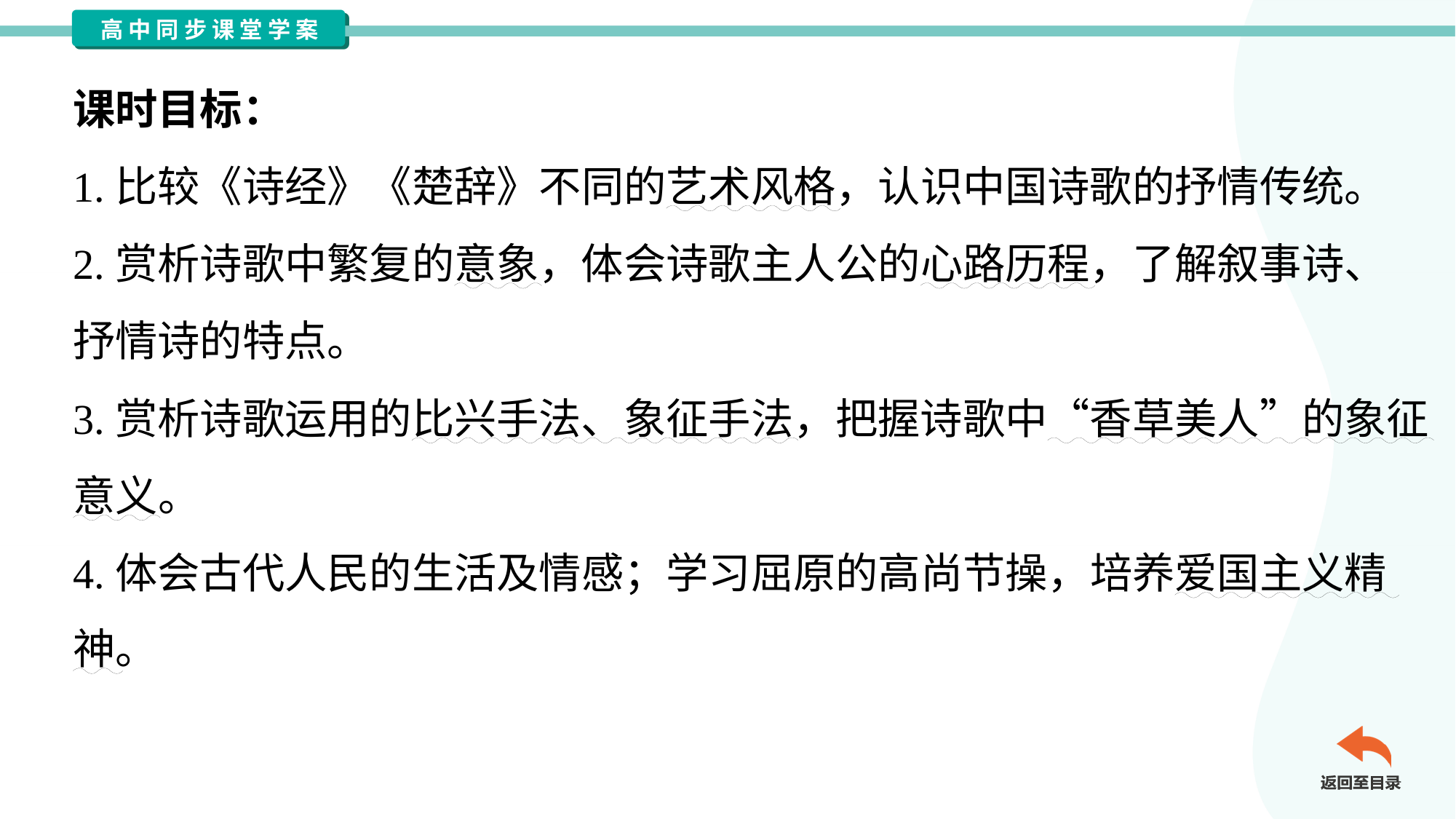

课时目标：
1.比较《诗经》《楚辞》不同的艺术风格，认识中国诗歌的抒情传统。
2.赏析诗歌中繁复的意象，体会诗歌主人公的心路历程，了解叙事诗、
抒情诗的特点。
3.赏析诗歌运用的比兴手法、象征手法，把握诗歌中“香草美人”的象征
意义。
4.体会古代人民的生活及情感；学习屈原的高尚节操，培养爱国主义精
神。